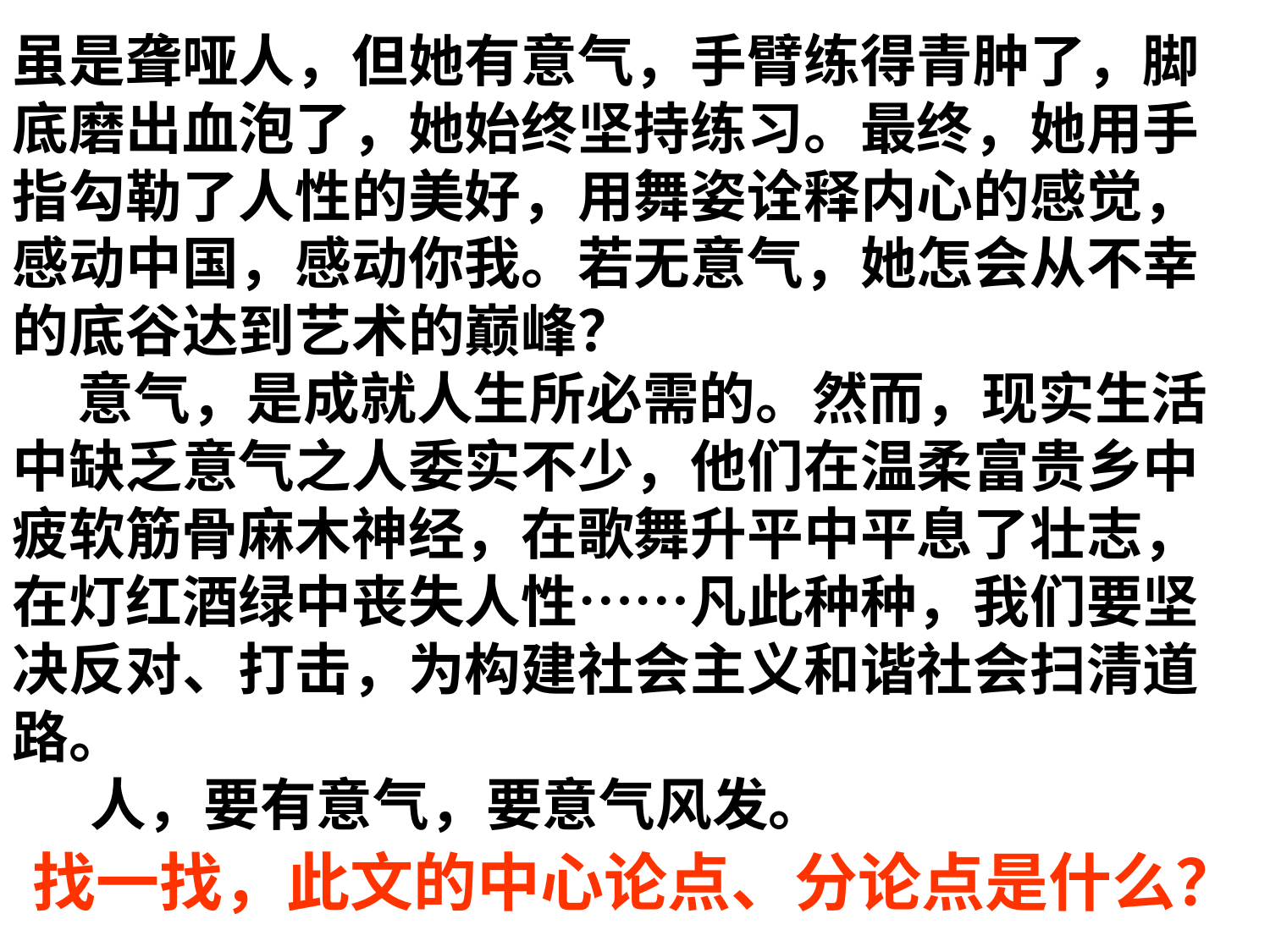

虽是聋哑人，但她有意气，手臂练得青肿了，脚底磨出血泡了，她始终坚持练习。最终，她用手指勾勒了人性的美好，用舞姿诠释内心的感觉，感动中国，感动你我。若无意气，她怎会从不幸的底谷达到艺术的巅峰？
    意气，是成就人生所必需的。然而，现实生活中缺乏意气之人委实不少，他们在温柔富贵乡中疲软筋骨麻木神经，在歌舞升平中平息了壮志，在灯红酒绿中丧失人性……凡此种种，我们要坚决反对、打击，为构建社会主义和谐社会扫清道路。
     人，要有意气，要意气风发。
找一找，此文的中心论点、分论点是什么？